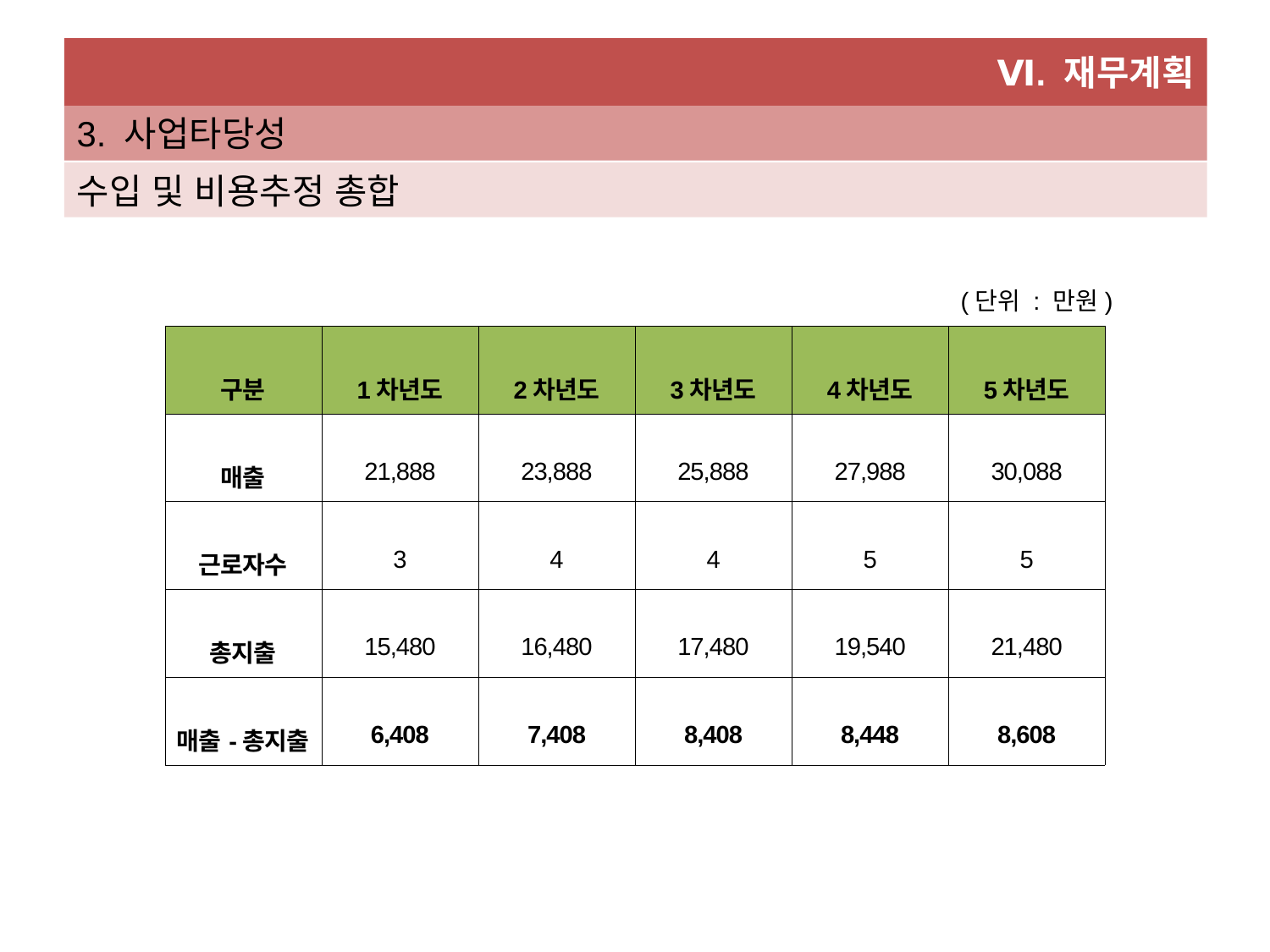

Ⅵ. 재무계획
3. 사업타당성
수입 및 비용추정 총합
(단위 : 만원)
| 구분 | 1차년도 | 2차년도 | 3차년도 | 4차년도 | 5차년도 |
| --- | --- | --- | --- | --- | --- |
| 매출 | 21,888 | 23,888 | 25,888 | 27,988 | 30,088 |
| 근로자수 | 3 | 4 | 4 | 5 | 5 |
| 총지출 | 15,480 | 16,480 | 17,480 | 19,540 | 21,480 |
| 매출-총지출 | 6,408 | 7,408 | 8,408 | 8,448 | 8,608 |